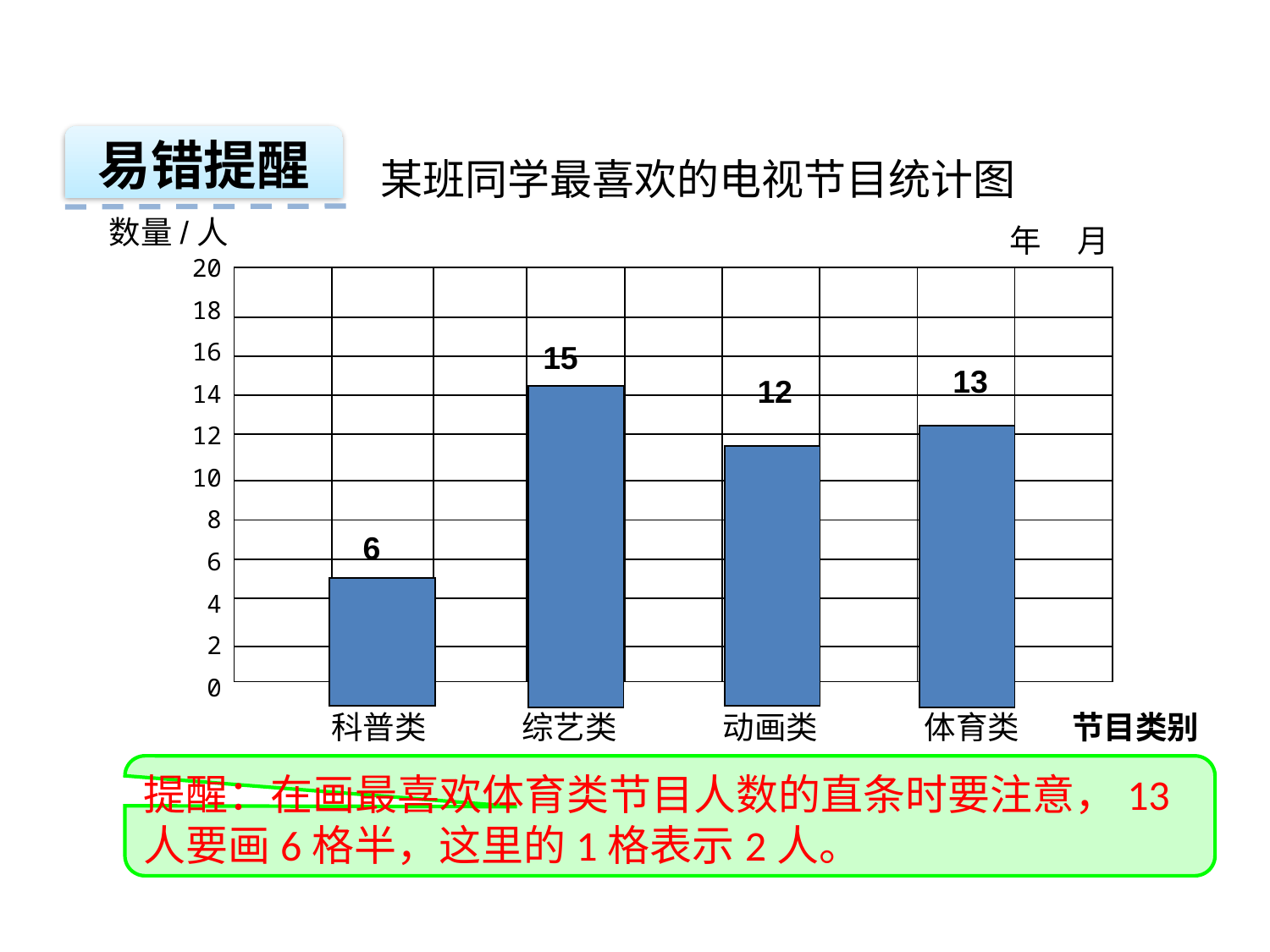

易错提醒
某班同学最喜欢的电视节目统计图
数量/人
年     月
20
18
16
14
12
10
8
6
4
2
0

|  |  |  |  |  |  |  |  |  |
| --- | --- | --- | --- | --- | --- | --- | --- | --- |
|  |  |  |  |  |  |  |  |  |
|  |  |  |  |  |  |  |  |  |
|  |  |  |  |  |  |  |  |  |
|  |  |  |  |  |  |  |  |  |
|  |  |  |  |  |  |  |  |  |
|  |  |  |  |  |  |  |  |  |
|  |  |  |  |  |  |  |  |  |
|  |  |  |  |  |  |  |  |  |
|  |  |  |  |  |  |  |  |  |
15
13
12

6

科普类
综艺类
动画类
体育类
节目类别
提醒：在画最喜欢体育类节目人数的直条时要注意，13人要画6格半，这里的1格表示2人。